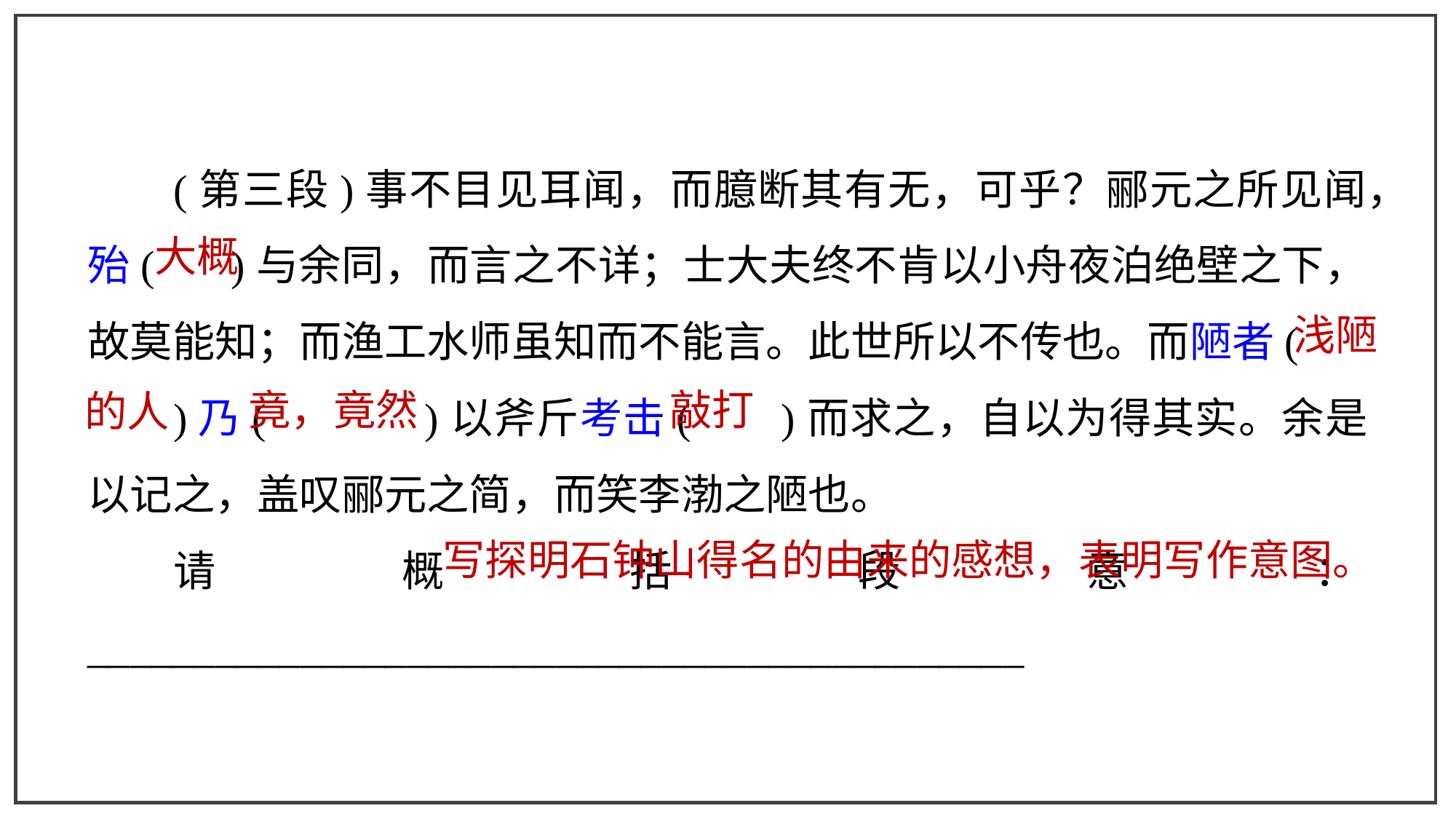

(第三段)事不目见耳闻，而臆断其有无，可乎？郦元之所见闻，殆(       )与余同，而言之不详；士大夫终不肯以小舟夜泊绝壁之下，故莫能知；而渔工水师虽知而不能言。此世所以不传也。而陋者(
)乃(              )以斧斤考击(        )而求之，自以为得其实。余是以记之，盖叹郦元之简，而笑李渤之陋也。
请概括段意：____________________________________________
大概
浅陋
敲打
竟，竟然
的人
写探明石钟山得名的由来的感想，表明写作意图。